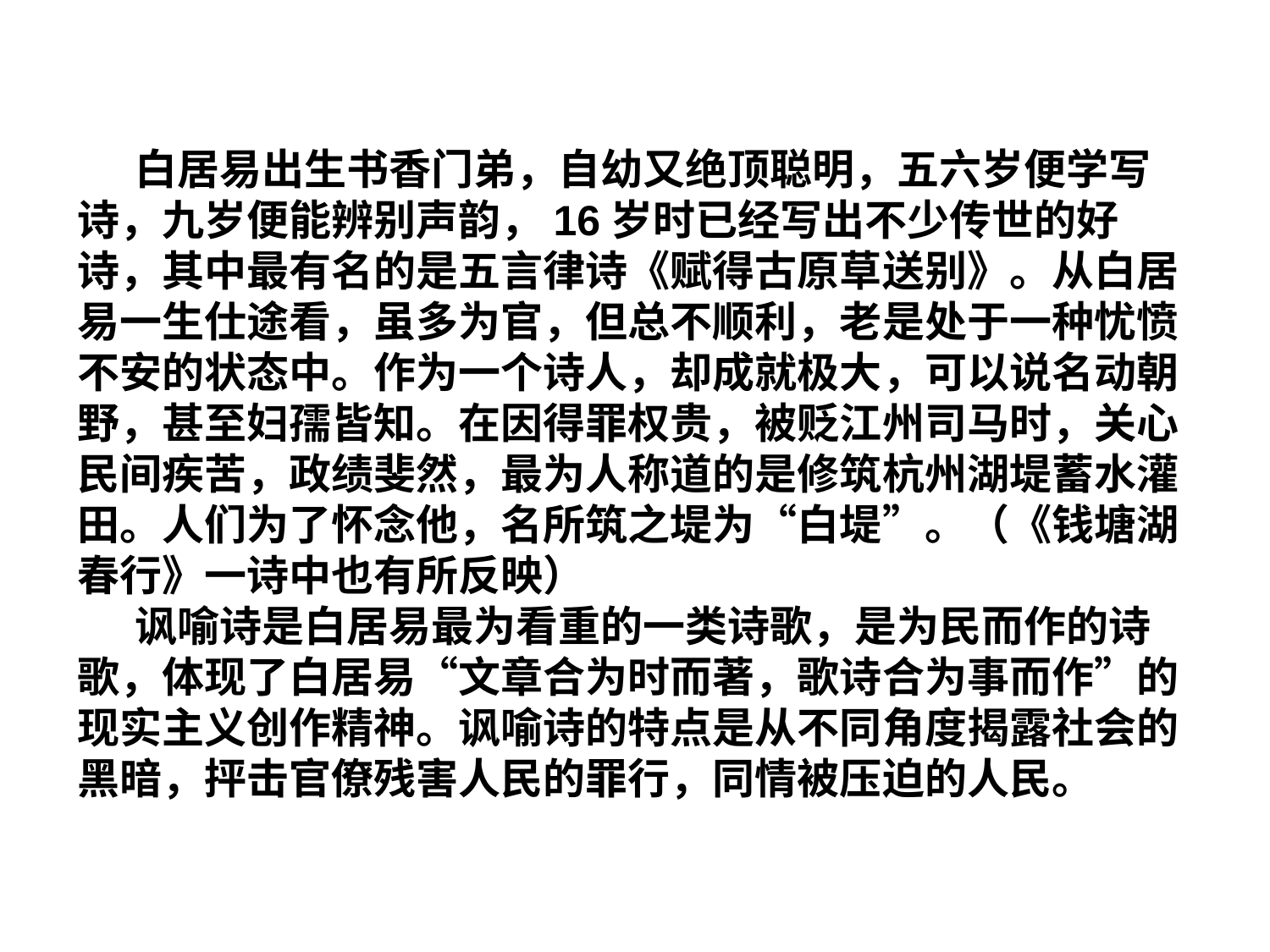

白居易出生书香门弟，自幼又绝顶聪明，五六岁便学写诗，九岁便能辨别声韵，16岁时已经写出不少传世的好诗，其中最有名的是五言律诗《赋得古原草送别》。从白居易一生仕途看，虽多为官，但总不顺利，老是处于一种忧愤不安的状态中。作为一个诗人，却成就极大，可以说名动朝野，甚至妇孺皆知。在因得罪权贵，被贬江州司马时，关心民间疾苦，政绩斐然，最为人称道的是修筑杭州湖堤蓄水灌田。人们为了怀念他，名所筑之堤为“白堤”。（《钱塘湖春行》一诗中也有所反映）
     讽喻诗是白居易最为看重的一类诗歌，是为民而作的诗歌，体现了白居易“文章合为时而著，歌诗合为事而作”的现实主义创作精神。讽喻诗的特点是从不同角度揭露社会的黑暗，抨击官僚残害人民的罪行，同情被压迫的人民。